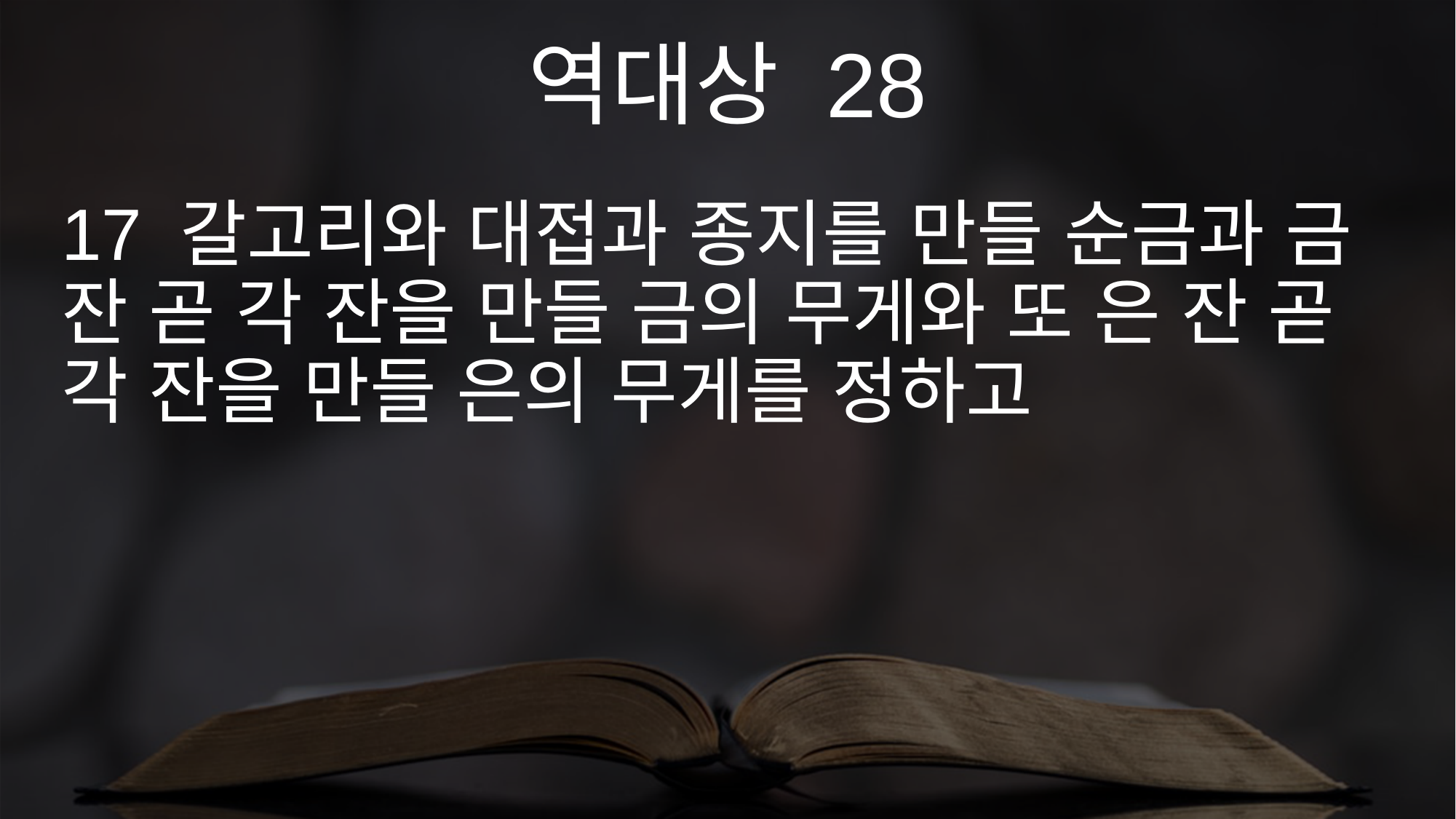

역대상 28
17 갈고리와 대접과 종지를 만들 순금과 금 잔 곧 각 잔을 만들 금의 무게와 또 은 잔 곧 각 잔을 만들 은의 무게를 정하고